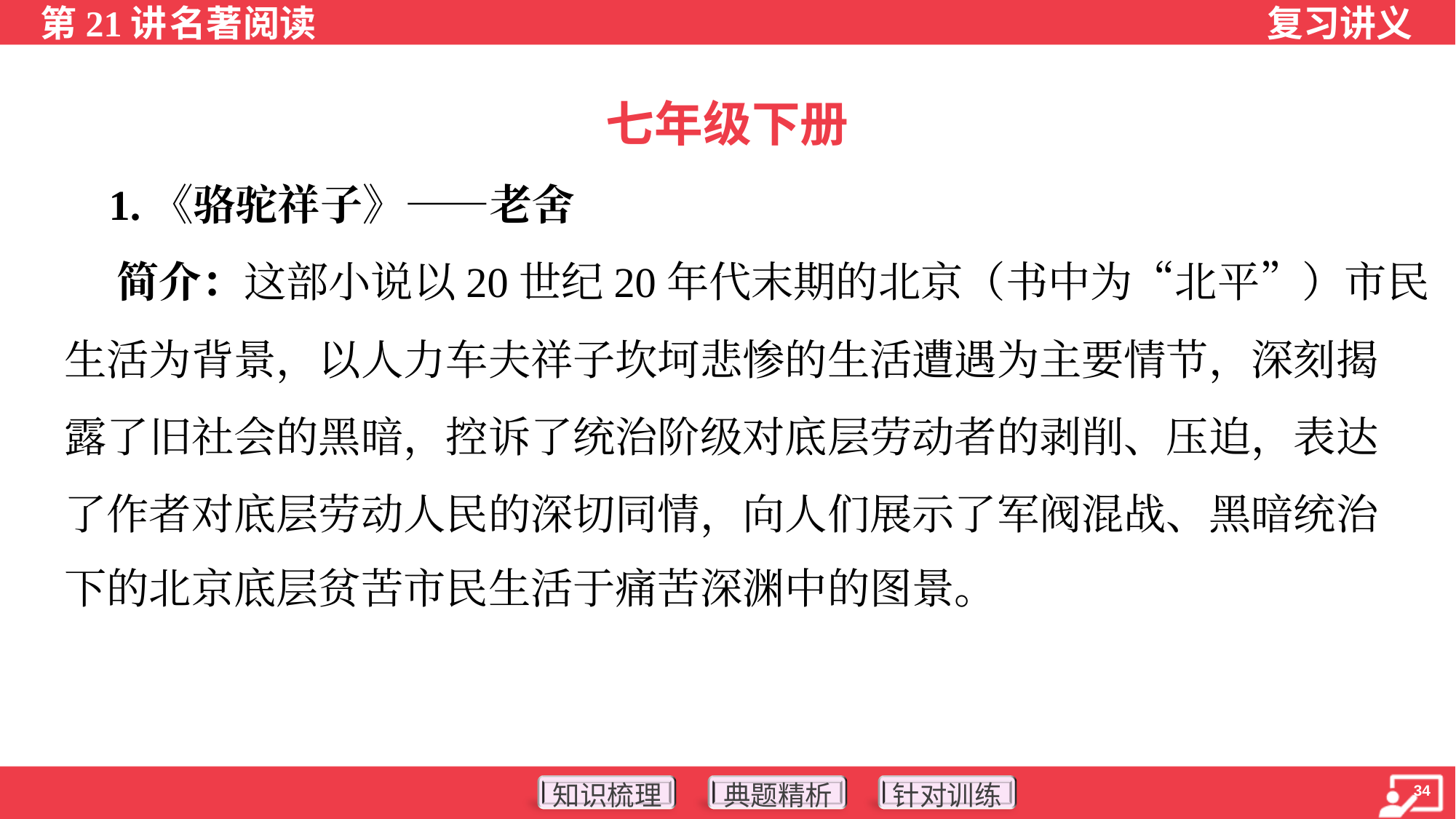

七年级下册
    1.《骆驼祥子》——老舍
    简介：这部小说以20世纪20年代末期的北京（书中为“北平”）市民
生活为背景，以人力车夫祥子坎坷悲惨的生活遭遇为主要情节，深刻揭
露了旧社会的黑暗，控诉了统治阶级对底层劳动者的剥削、压迫，表达
了作者对底层劳动人民的深切同情，向人们展示了军阀混战、黑暗统治
下的北京底层贫苦市民生活于痛苦深渊中的图景。